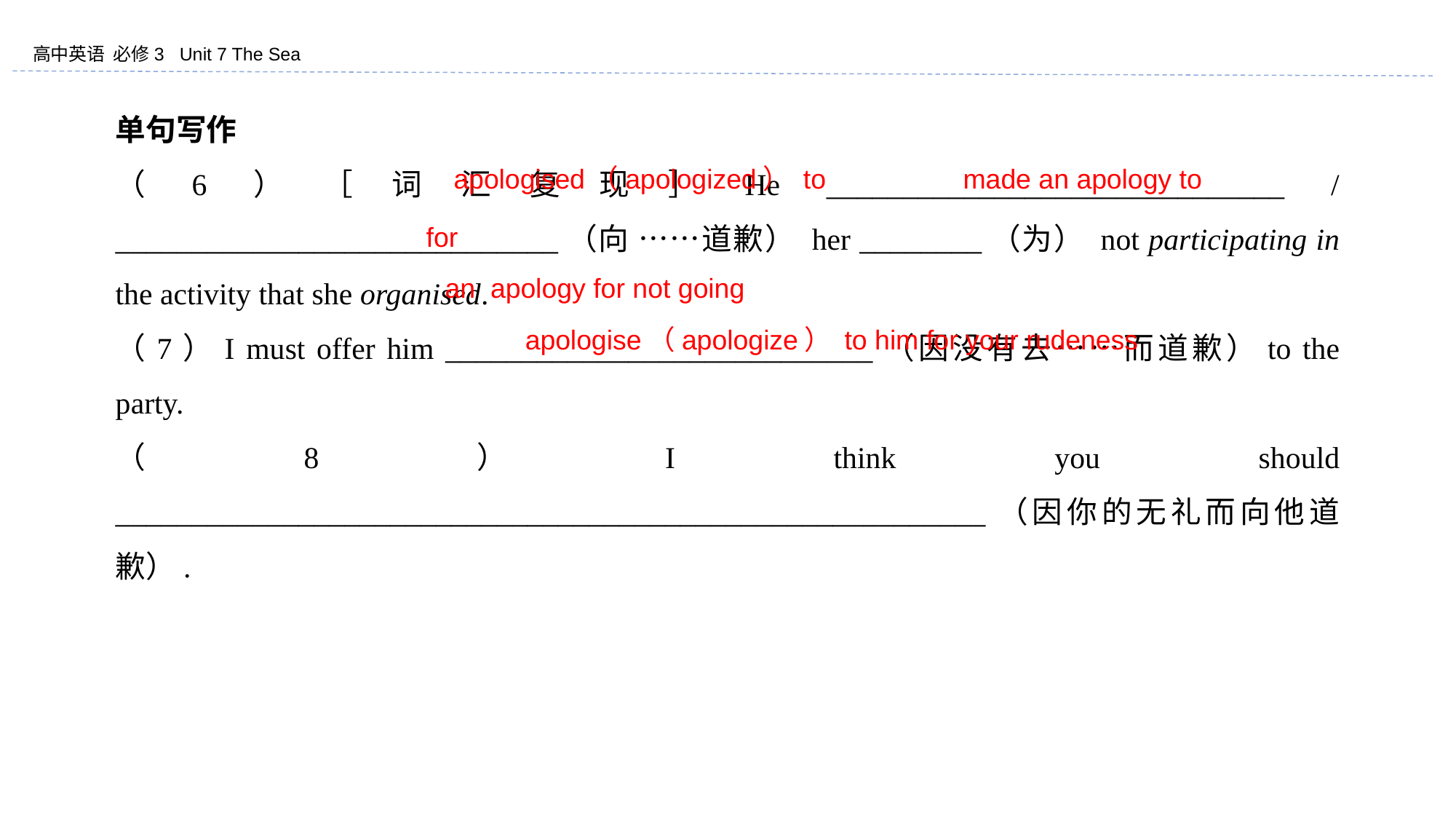

单句写作
（6）［词汇复现］He ______________________________ / _____________________________（向 ……道歉） her ________（为） not participating in the activity that she organised.
（7）I must offer him ____________________________（因没有去……而道歉）to the party.
（8）I think you should _________________________________________________________（因你的无礼而向他道歉）.
  apologised（apologized） to                  made an apology to
for
an  apology for not going
apologise（apologize） to him for your rudeness